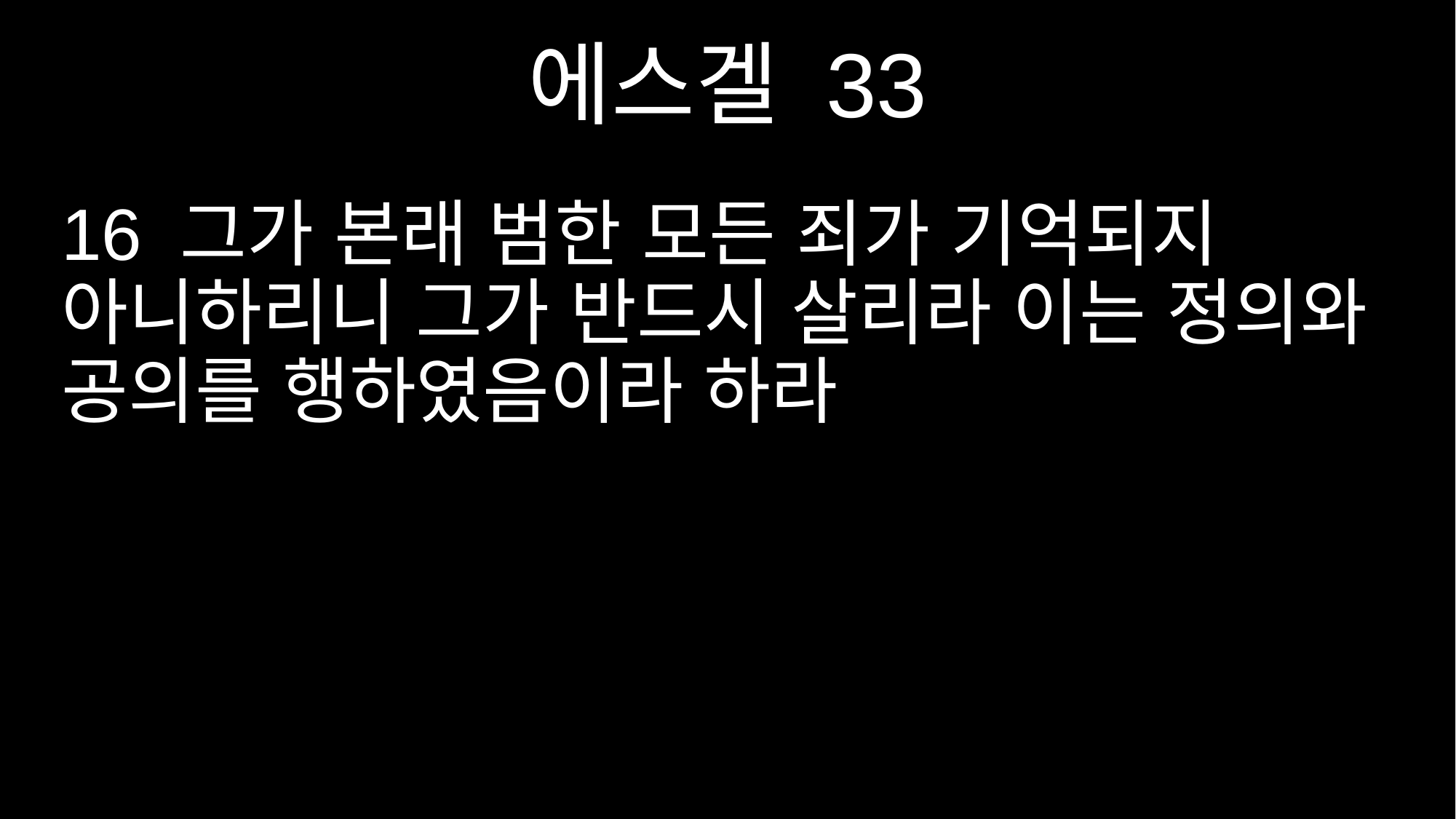

에스겔 33
16 그가 본래 범한 모든 죄가 기억되지 아니하리니 그가 반드시 살리라 이는 정의와 공의를 행하였음이라 하라